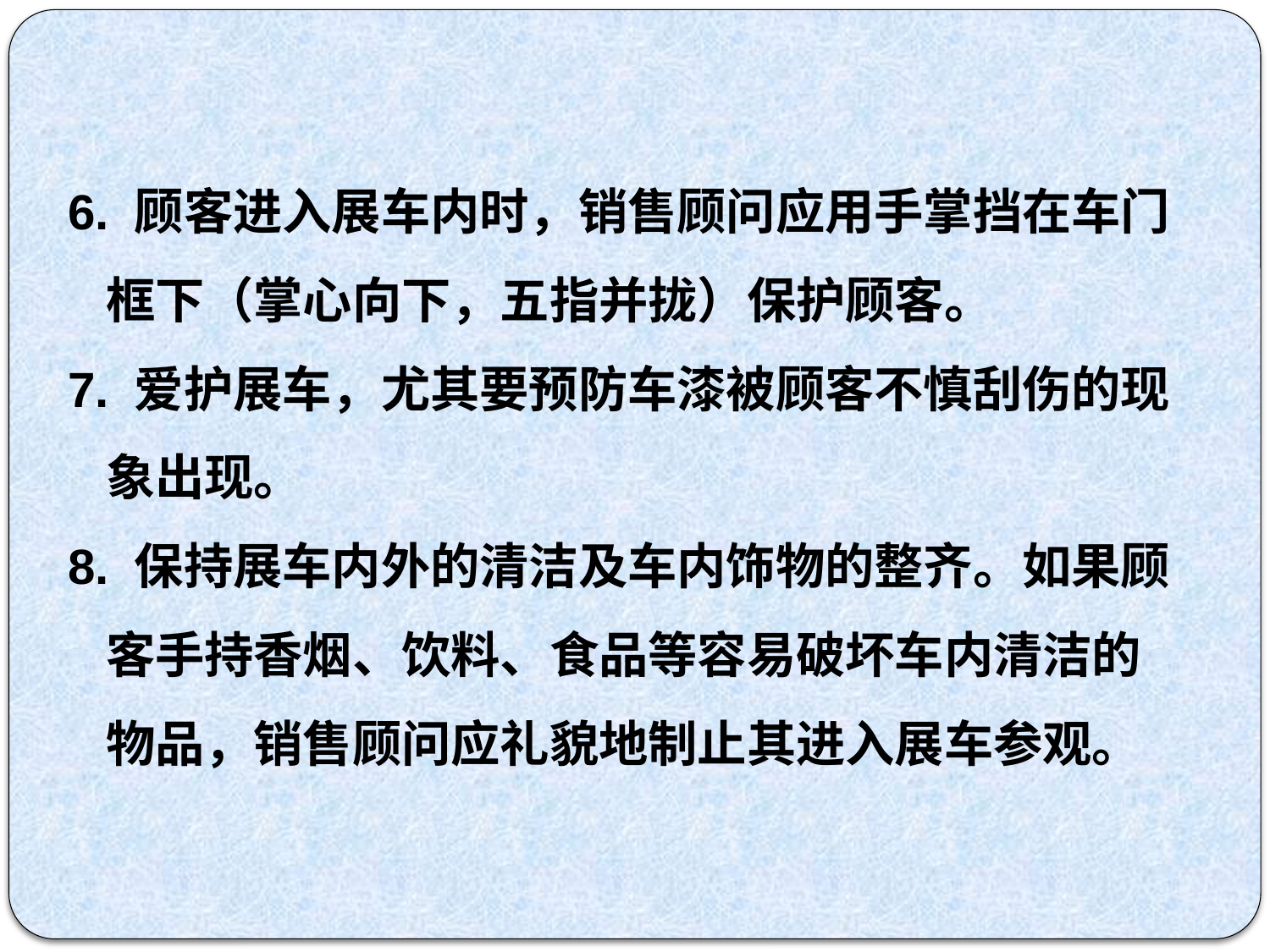

6. 顾客进入展车内时，销售顾问应用手掌挡在车门框下（掌心向下，五指并拢）保护顾客。
7. 爱护展车，尤其要预防车漆被顾客不慎刮伤的现象出现。
8. 保持展车内外的清洁及车内饰物的整齐。如果顾客手持香烟、饮料、食品等容易破坏车内清洁的物品，销售顾问应礼貌地制止其进入展车参观。